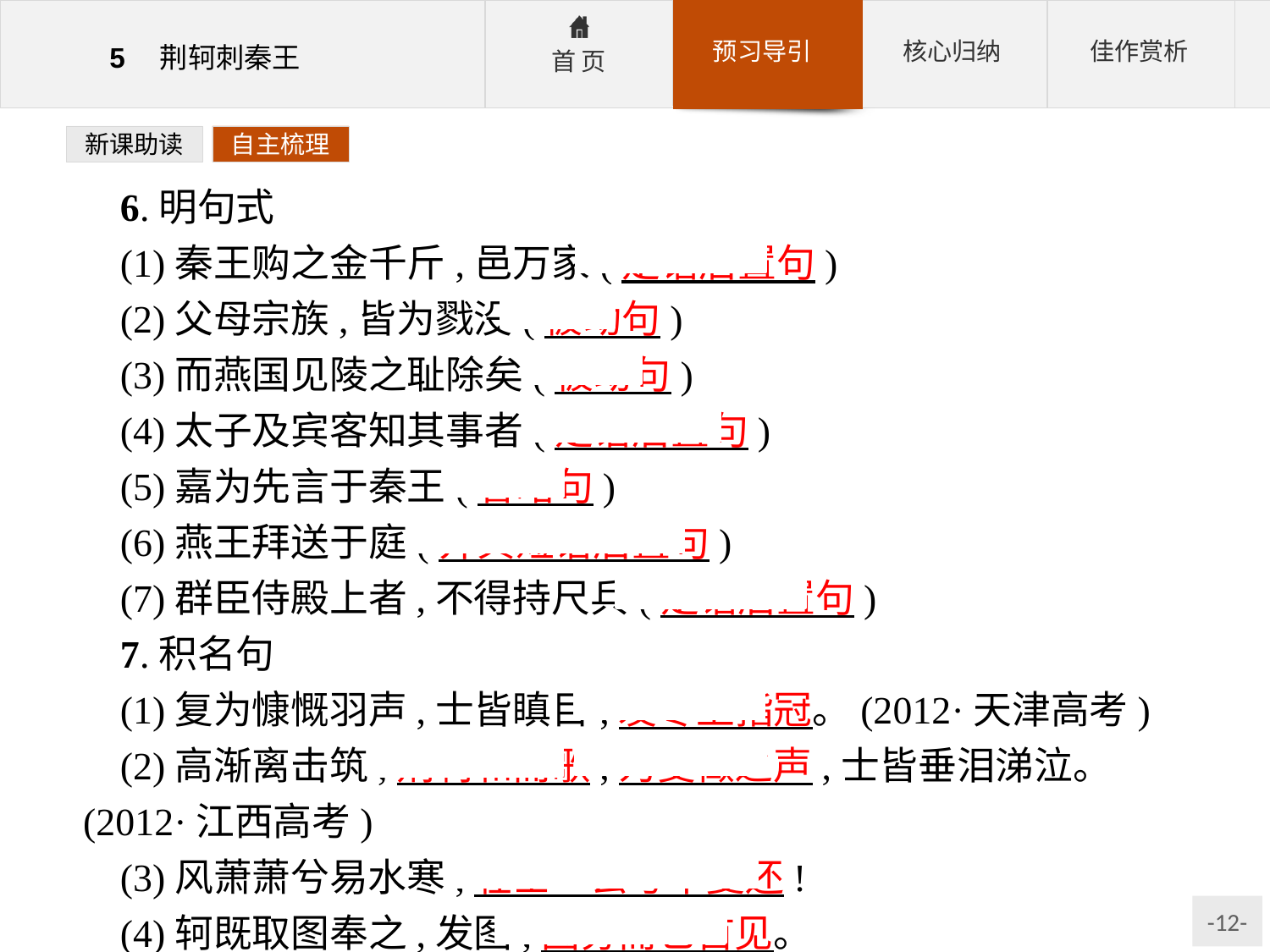

新课助读
自主梳理
6.明句式
(1)秦王购之金千斤,邑万家(定语后置句)
(2)父母宗族,皆为戮没(被动句)
(3)而燕国见陵之耻除矣(被动句)
(4)太子及宾客知其事者(定语后置句)
(5)嘉为先言于秦王(省略句)
(6)燕王拜送于庭(介宾短语后置句)
(7)群臣侍殿上者,不得持尺兵(定语后置句)
7.积名句
(1)复为慷慨羽声,士皆瞋目,发尽上指冠。(2012·天津高考)
(2)高渐离击筑,荆轲和而歌,为变徵之声,士皆垂泪涕泣。(2012·江西高考)
(3)风萧萧兮易水寒,壮士一去兮不复还!
(4)轲既取图奉之,发图,图穷而匕首见。